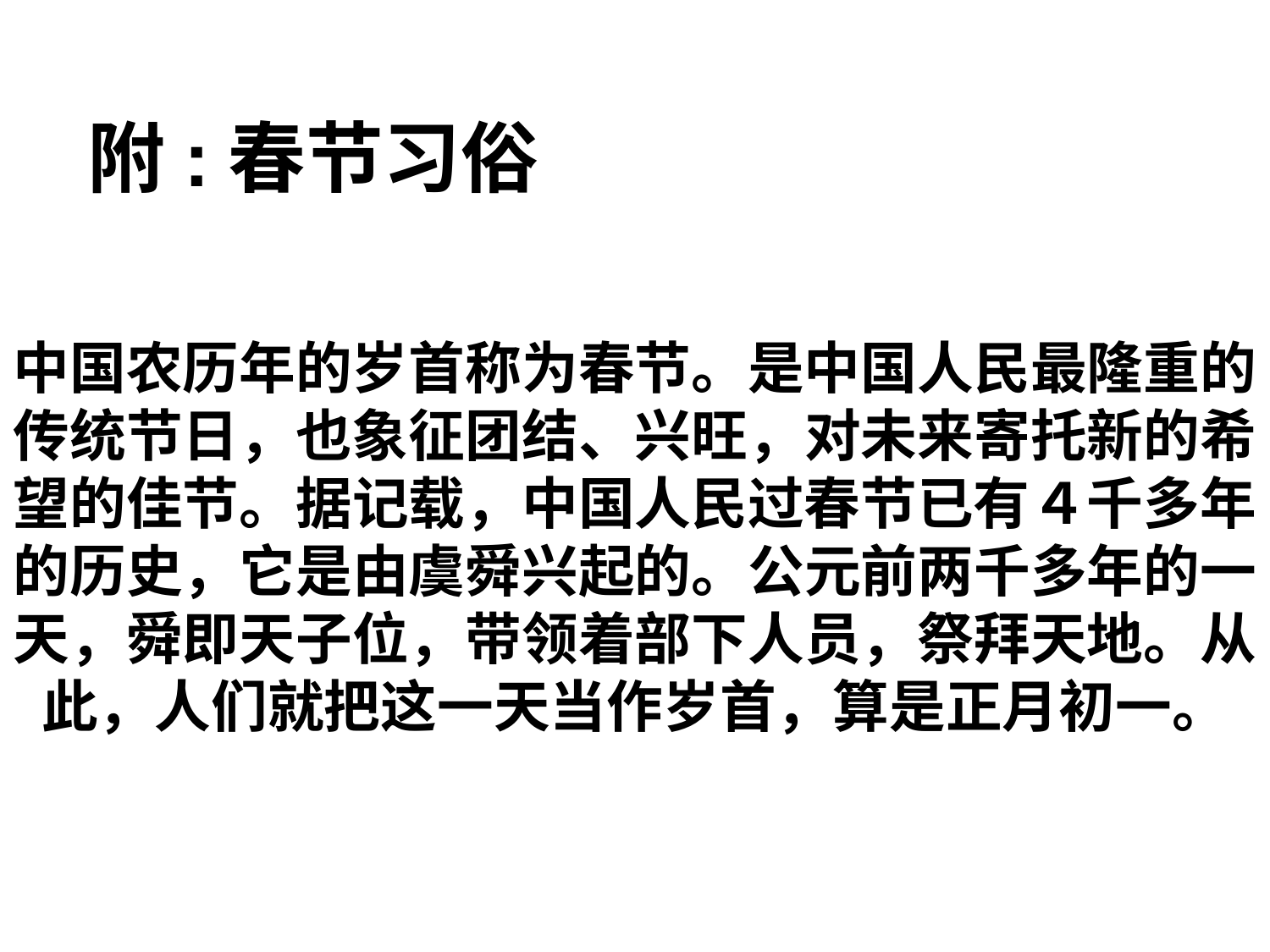

# 附:春节习俗
中国农历年的岁首称为春节。是中国人民最隆重的传统节日，也象征团结、兴旺，对未来寄托新的希望的佳节。据记载，中国人民过春节已有４千多年的历史，它是由虞舜兴起的。公元前两千多年的一天，舜即天子位，带领着部下人员，祭拜天地。从此，人们就把这一天当作岁首，算是正月初一。